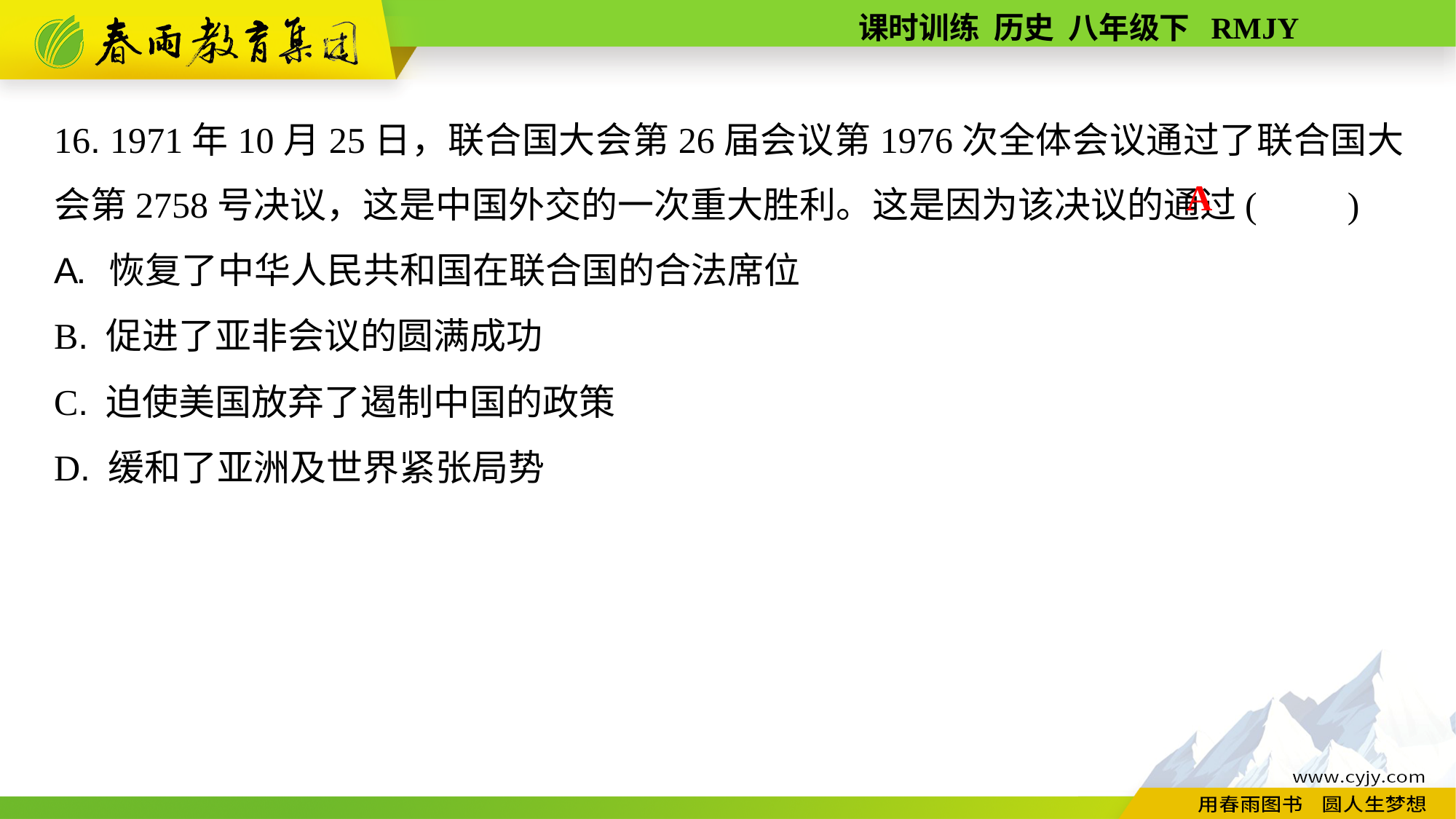

16. 1971年10月25日，联合国大会第26届会议第1976次全体会议通过了联合国大会第2758号决议，这是中国外交的一次重大胜利。这是因为该决议的通过(　　)
恢复了中华人民共和国在联合国的合法席位
B. 促进了亚非会议的圆满成功
C. 迫使美国放弃了遏制中国的政策
D. 缓和了亚洲及世界紧张局势
A